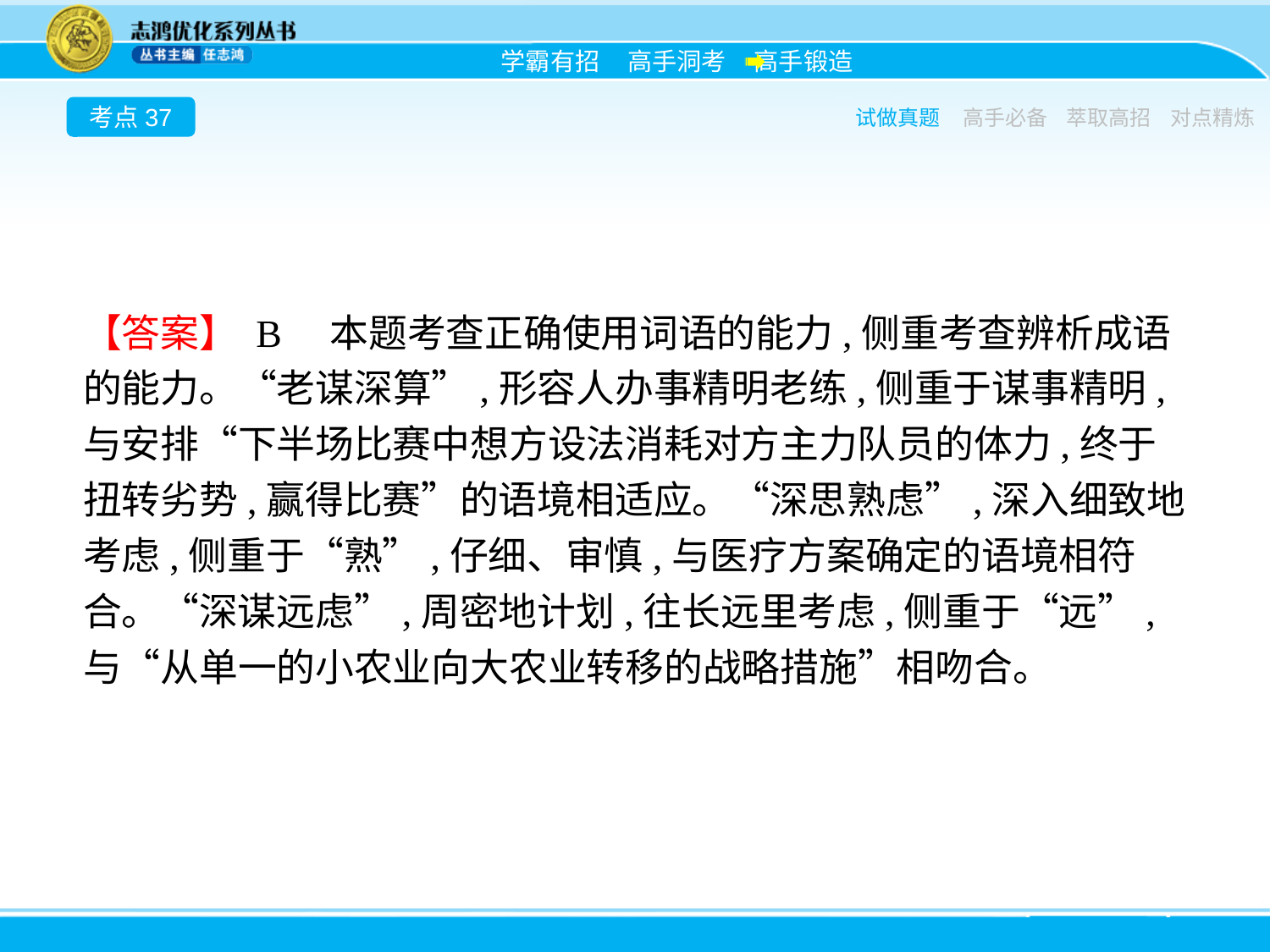

考点37
试做真题
高手必备
萃取高招
对点精炼
【答案】 B　本题考查正确使用词语的能力,侧重考查辨析成语的能力。“老谋深算”,形容人办事精明老练,侧重于谋事精明,与安排“下半场比赛中想方设法消耗对方主力队员的体力,终于扭转劣势,赢得比赛”的语境相适应。“深思熟虑”,深入细致地考虑,侧重于“熟”,仔细、审慎,与医疗方案确定的语境相符合。“深谋远虑”,周密地计划,往长远里考虑,侧重于“远”,与“从单一的小农业向大农业转移的战略措施”相吻合。